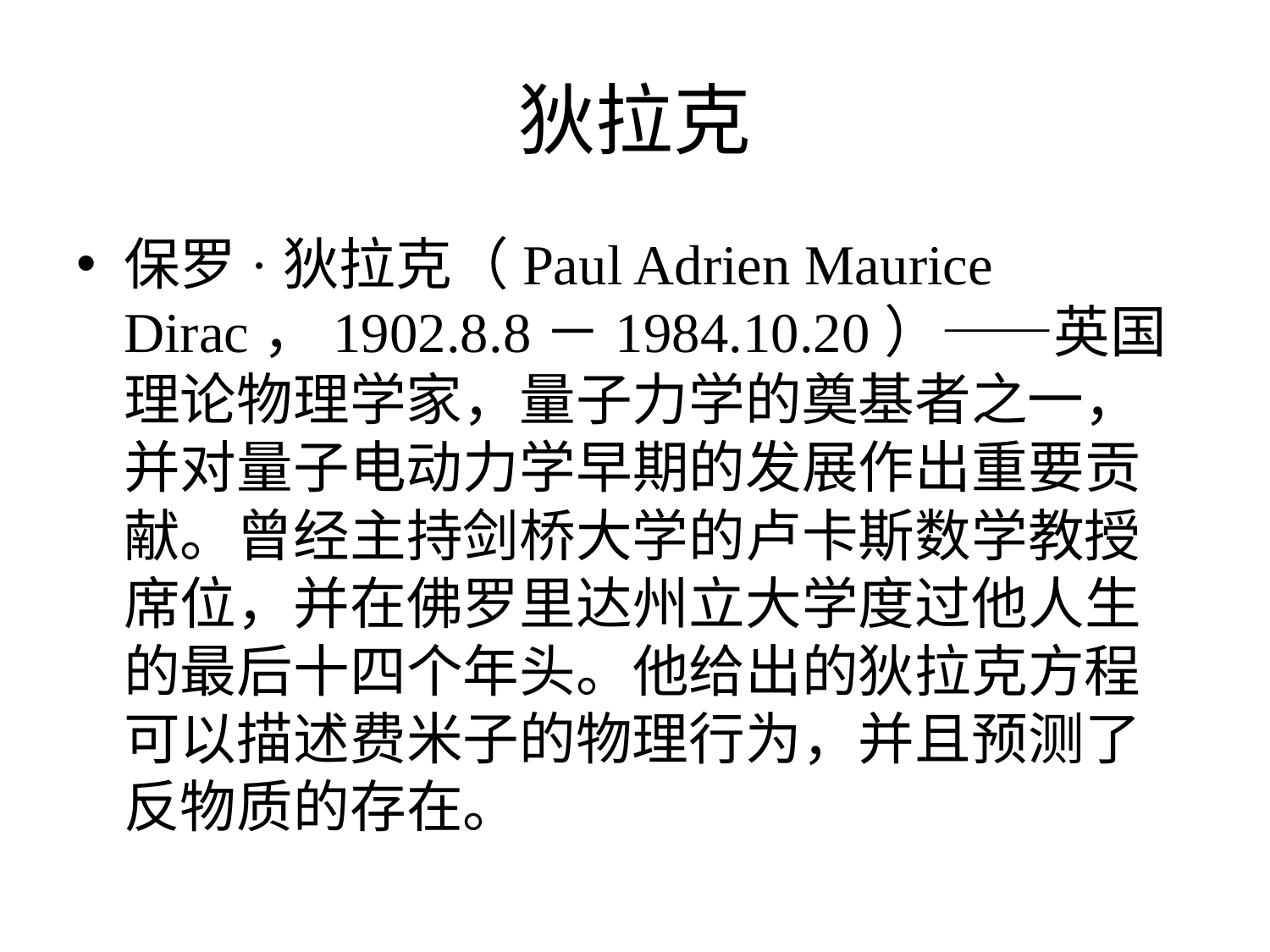

# 狄拉克
保罗·狄拉克（Paul Adrien Maurice Dirac，1902.8.8－1984.10.20）——英国理论物理学家，量子力学的奠基者之一，并对量子电动力学早期的发展作出重要贡献。曾经主持剑桥大学的卢卡斯数学教授席位，并在佛罗里达州立大学度过他人生的最后十四个年头。他给出的狄拉克方程可以描述费米子的物理行为，并且预测了反物质的存在。